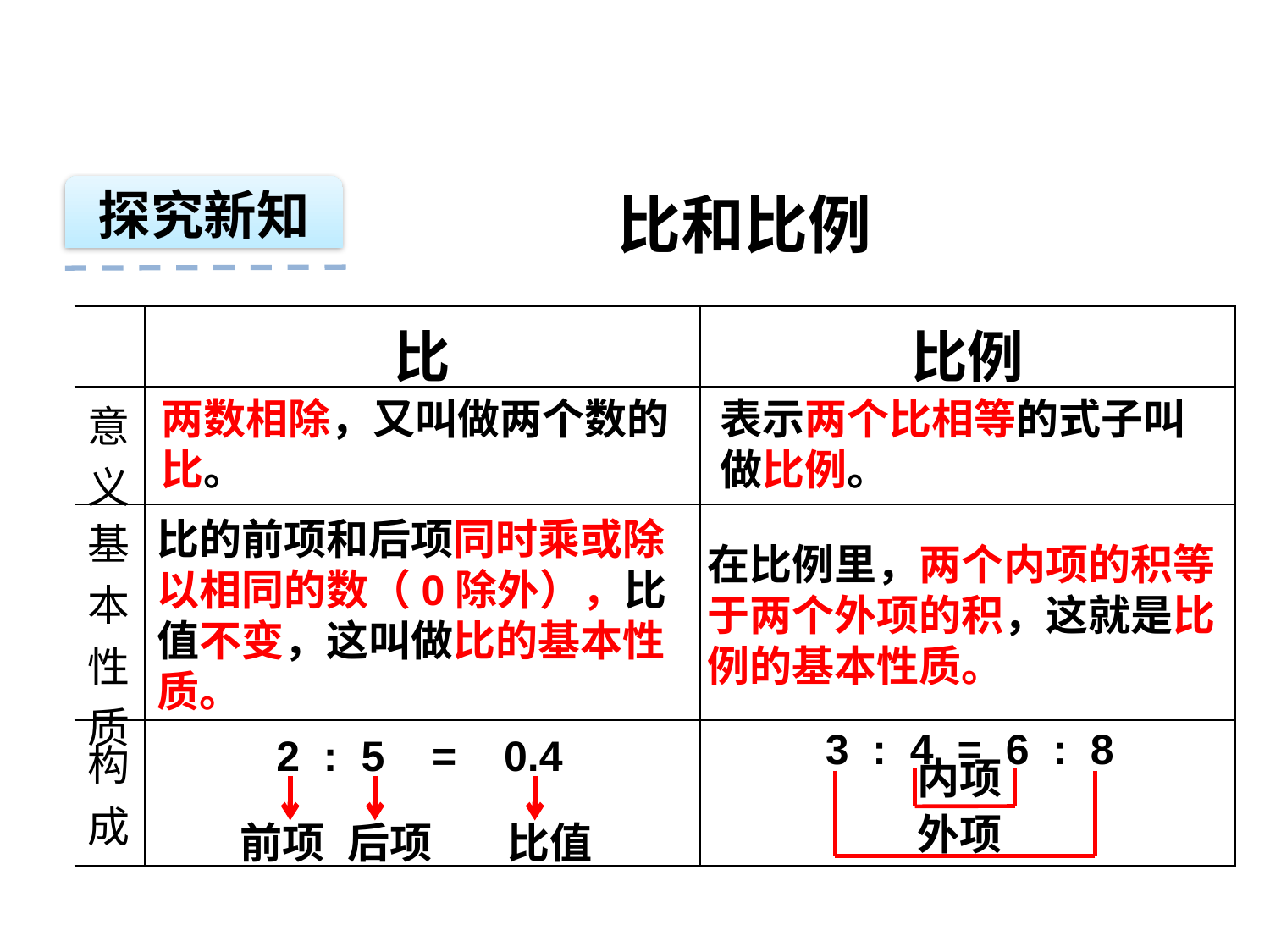

探究新知
比和比例
|  | 比 | 比例 |
| --- | --- | --- |
| 意义 |  |  |
| 基本性质 |  |  |
| 构成 |  |  |
两数相除，又叫做两个数的比。
表示两个比相等的式子叫做比例。
比的前项和后项同时乘或除以相同的数（0除外），比值不变，这叫做比的基本性质。
在比例里，两个内项的积等于两个外项的积，这就是比例的基本性质。
3  :  4  =  6  :  8
2  :  5    =    0.4
内项
外项
前项
后项
比值